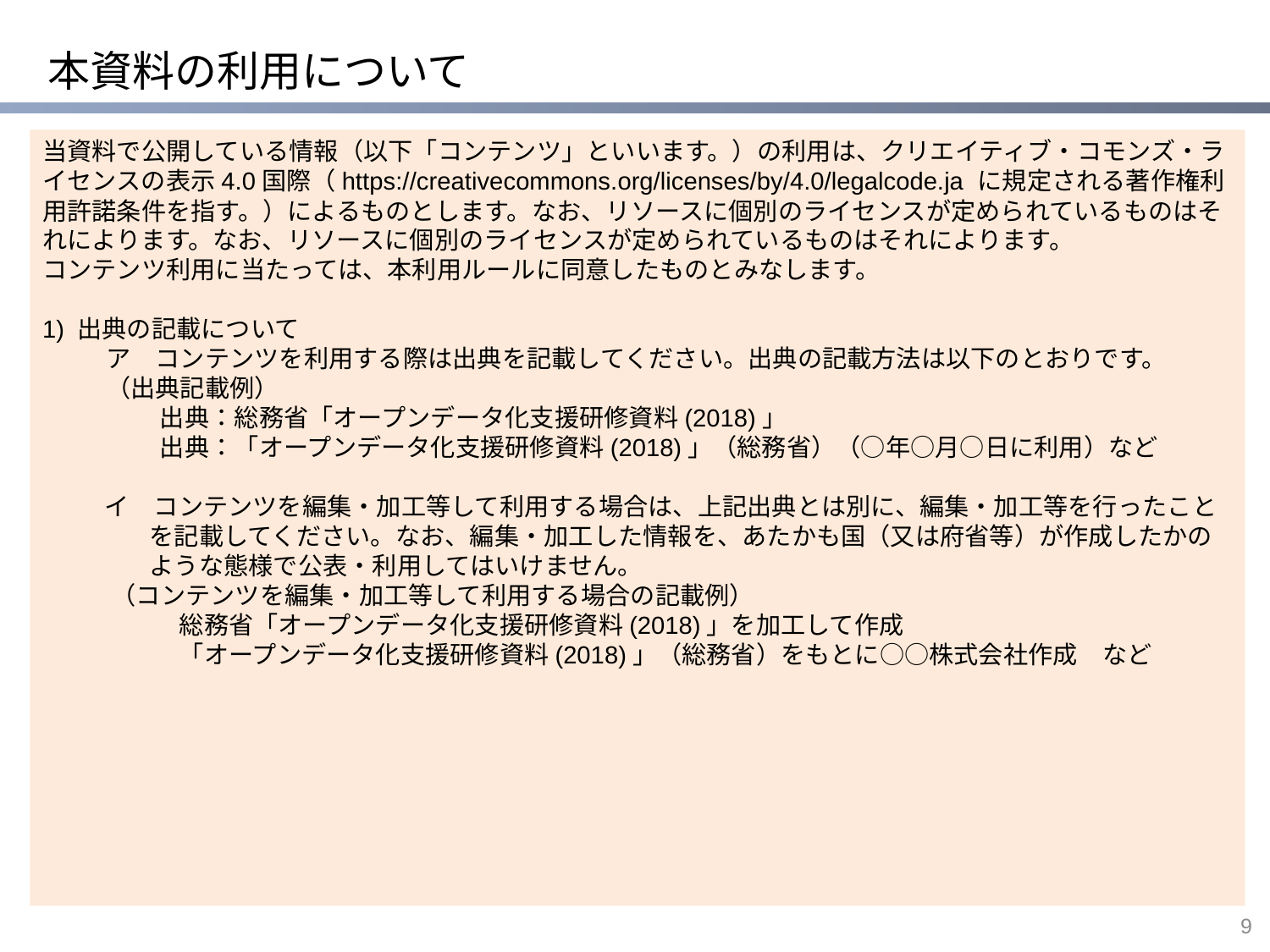

# 本資料の利用について
当資料で公開している情報（以下「コンテンツ」といいます。）の利用は、クリエイティブ・コモンズ・ライセンスの表示4.0国際（https://creativecommons.org/licenses/by/4.0/legalcode.ja に規定される著作権利用許諾条件を指す。）によるものとします。なお、リソースに個別のライセンスが定められているものはそれによります。なお、リソースに個別のライセンスが定められているものはそれによります。
コンテンツ利用に当たっては、本利用ルールに同意したものとみなします。

1) 出典の記載について
ア　コンテンツを利用する際は出典を記載してください。出典の記載方法は以下のとおりです。
（出典記載例）
　出典：総務省「オープンデータ化支援研修資料(2018)」
　出典：「オープンデータ化支援研修資料(2018)」（総務省）（○年○月○日に利用）など

イ　コンテンツを編集・加工等して利用する場合は、上記出典とは別に、編集・加工等を行ったことを記載してください。なお、編集・加工した情報を、あたかも国（又は府省等）が作成したかのような態様で公表・利用してはいけません。
（コンテンツを編集・加工等して利用する場合の記載例）
　総務省「オープンデータ化支援研修資料(2018)」を加工して作成
　「オープンデータ化支援研修資料(2018)」（総務省）をもとに○○株式会社作成　など
9